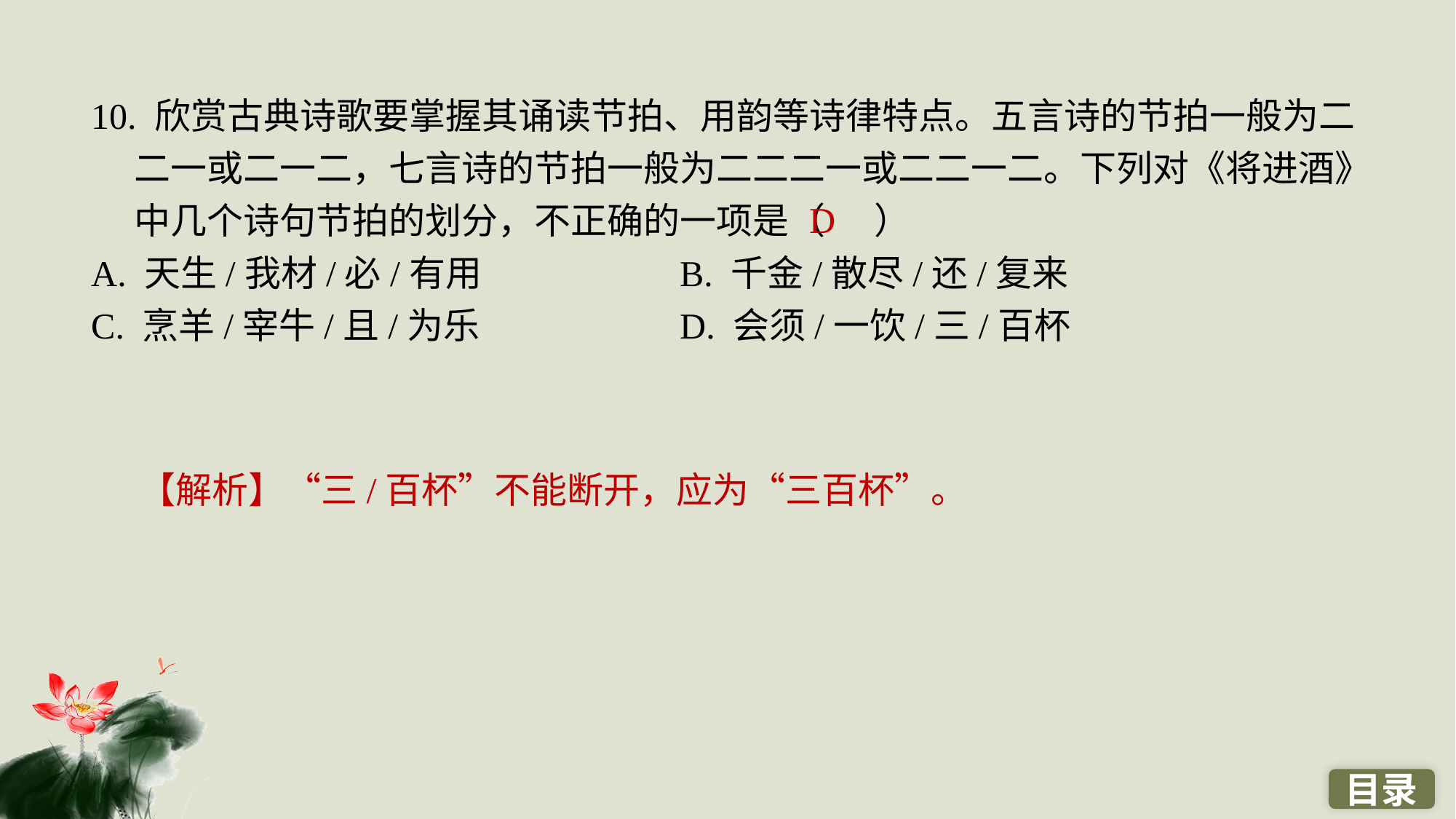

10. 欣赏古典诗歌要掌握其诵读节拍、用韵等诗律特点。五言诗的节拍一般为二二一或二一二，七言诗的节拍一般为二二二一或二二一二。下列对《将进酒》中几个诗句节拍的划分，不正确的一项是（      ）
A. 天生/我材/必/有用 		B. 千金/散尽/还/复来
C. 烹羊/宰牛/且/为乐 		D. 会须/一饮/三/百杯
D
【解析】“三/百杯”不能断开，应为“三百杯”。